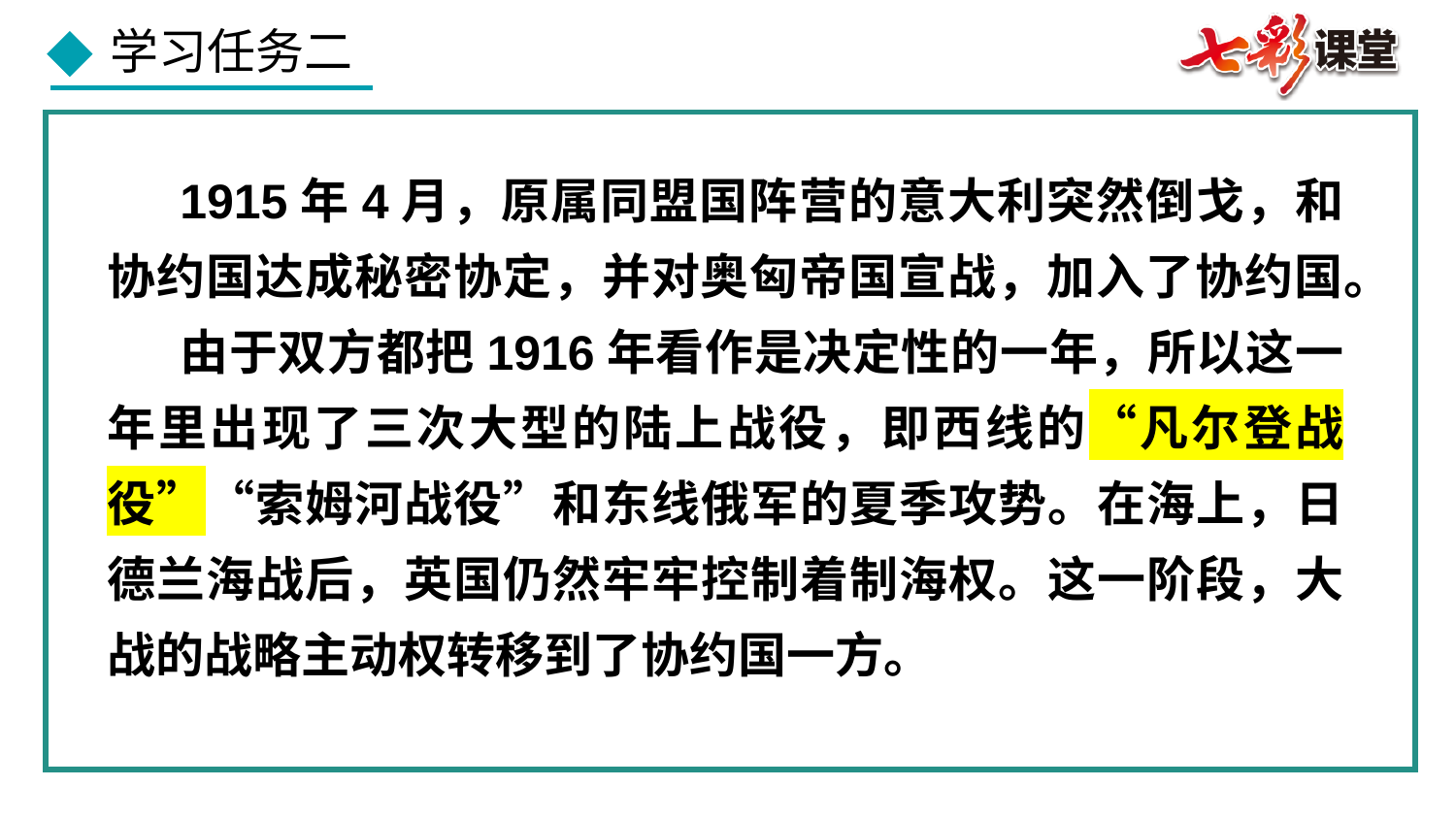

1915年4月，原属同盟国阵营的意大利突然倒戈，和协约国达成秘密协定，并对奥匈帝国宣战，加入了协约国。
由于双方都把1916年看作是决定性的一年，所以这一年里出现了三次大型的陆上战役，即西线的“凡尔登战役”“索姆河战役”和东线俄军的夏季攻势。在海上，日德兰海战后，英国仍然牢牢控制着制海权。这一阶段，大战的战略主动权转移到了协约国一方。